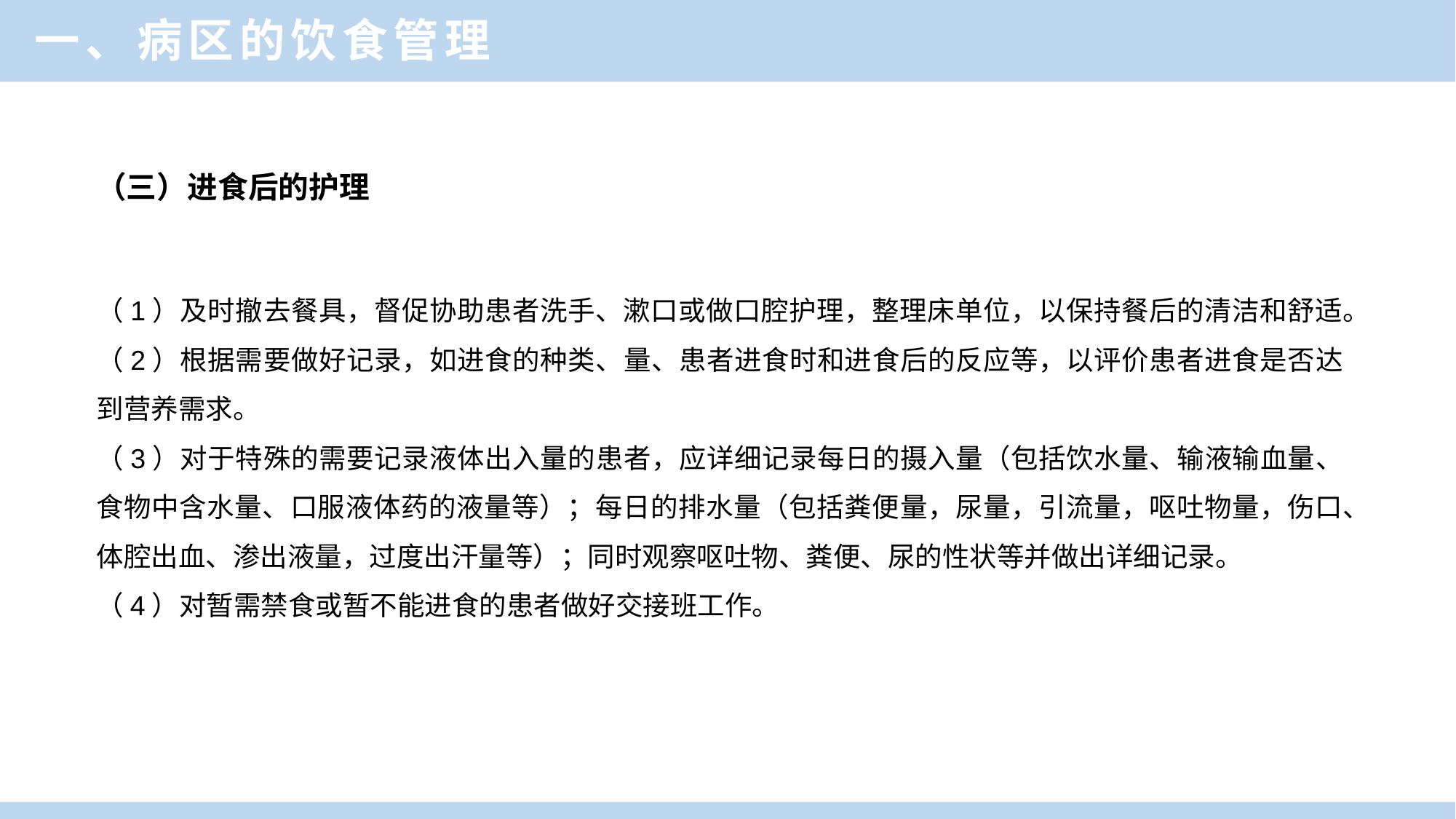

一、病区的饮食管理
（三）进食后的护理
（1）及时撤去餐具，督促协助患者洗手、漱口或做口腔护理，整理床单位，以保持餐后的清洁和舒适。
（2）根据需要做好记录，如进食的种类、量、患者进食时和进食后的反应等，以评价患者进食是否达到营养需求。
（3）对于特殊的需要记录液体出入量的患者，应详细记录每日的摄入量（包括饮水量、输液输血量、食物中含水量、口服液体药的液量等）；每日的排水量（包括粪便量，尿量，引流量，呕吐物量，伤口、体腔出血、渗出液量，过度出汗量等）；同时观察呕吐物、粪便、尿的性状等并做出详细记录。
（4）对暂需禁食或暂不能进食的患者做好交接班工作。